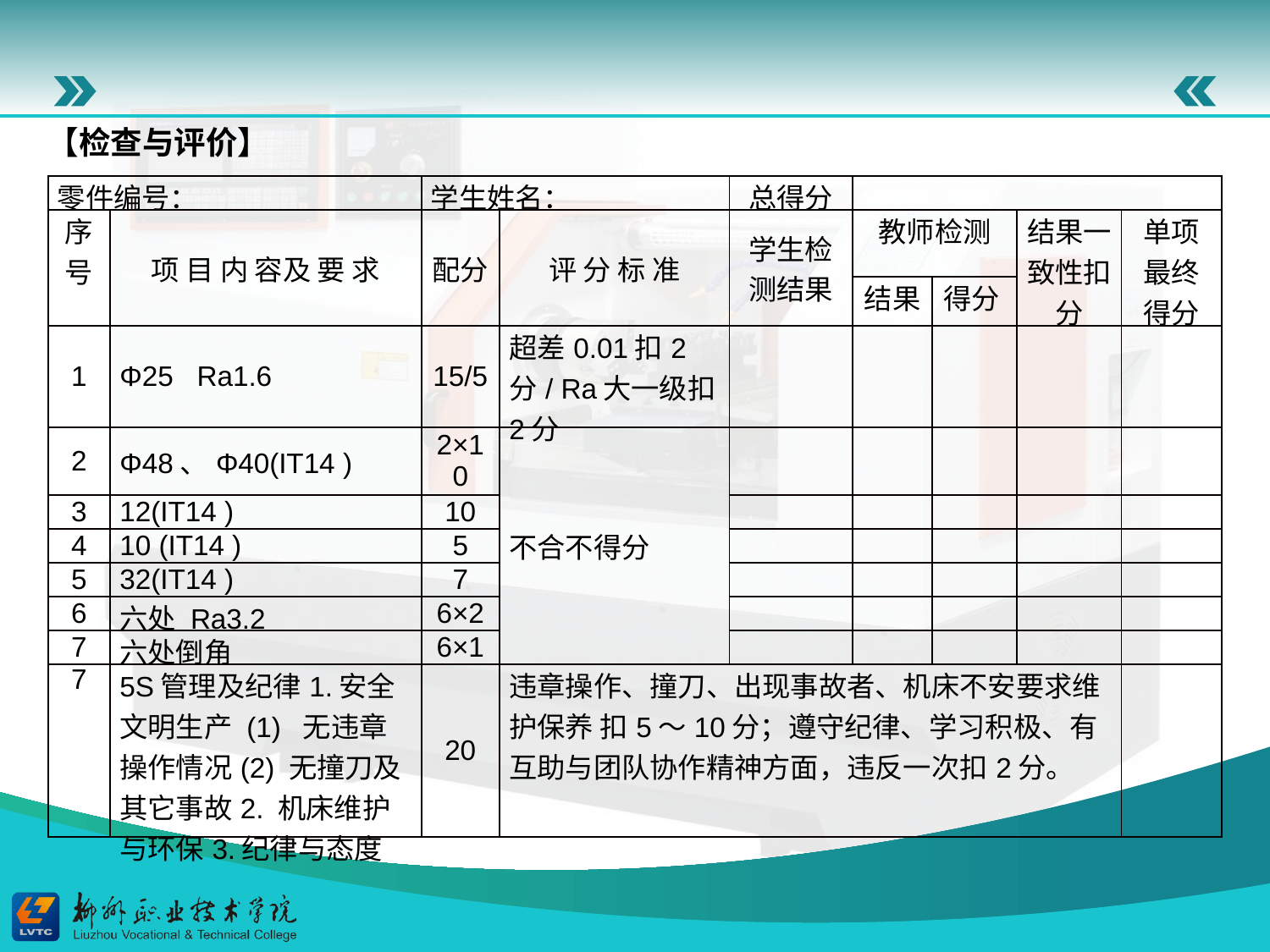

【检查与评价】
| 零件编号： |  | 学生姓名： |  | 总得分 |  |  |  |  |
| --- | --- | --- | --- | --- | --- | --- | --- | --- |
| 序号 | 项 目 内 容及 要 求 | 配分 | 评 分 标 准 | 学生检测结果 | 教师检测 |  | 结果一致性扣分 | 单项最终得分 |
|  |  |  |  |  | 结果 | 得分 |  |  |
| 1 | Φ25 Ra1.6 | 15/5 | 超差0.01扣2分/ Ra大一级扣2分 |  |  |  |  |  |
| 2 | Φ48、Φ40(IT14 ) | 2×10 | 不合不得分 |  |  |  |  |  |
| 3 | 12(IT14 ) | 10 |  |  |  |  |  |  |
| 4 | 10 (IT14 ) | 5 |  |  |  |  |  |  |
| 5 | 32(IT14 ) | 7 |  |  |  |  |  |  |
| 6 | 六处 Ra3.2 | 6×2 |  |  |  |  |  |  |
| 7 | 六处倒角 | 6×1 |  |  |  |  |  |  |
| 7 | 5S管理及纪律1.安全文明生产 (1) 无违章操作情况(2) 无撞刀及其它事故2. 机床维护与环保3.纪律与态度 | 20 | 违章操作、撞刀、出现事故者、机床不安要求维护保养 扣5～10分；遵守纪律、学习积极、有互助与团队协作精神方面，违反一次扣2分。 |  |  |  |  |  |